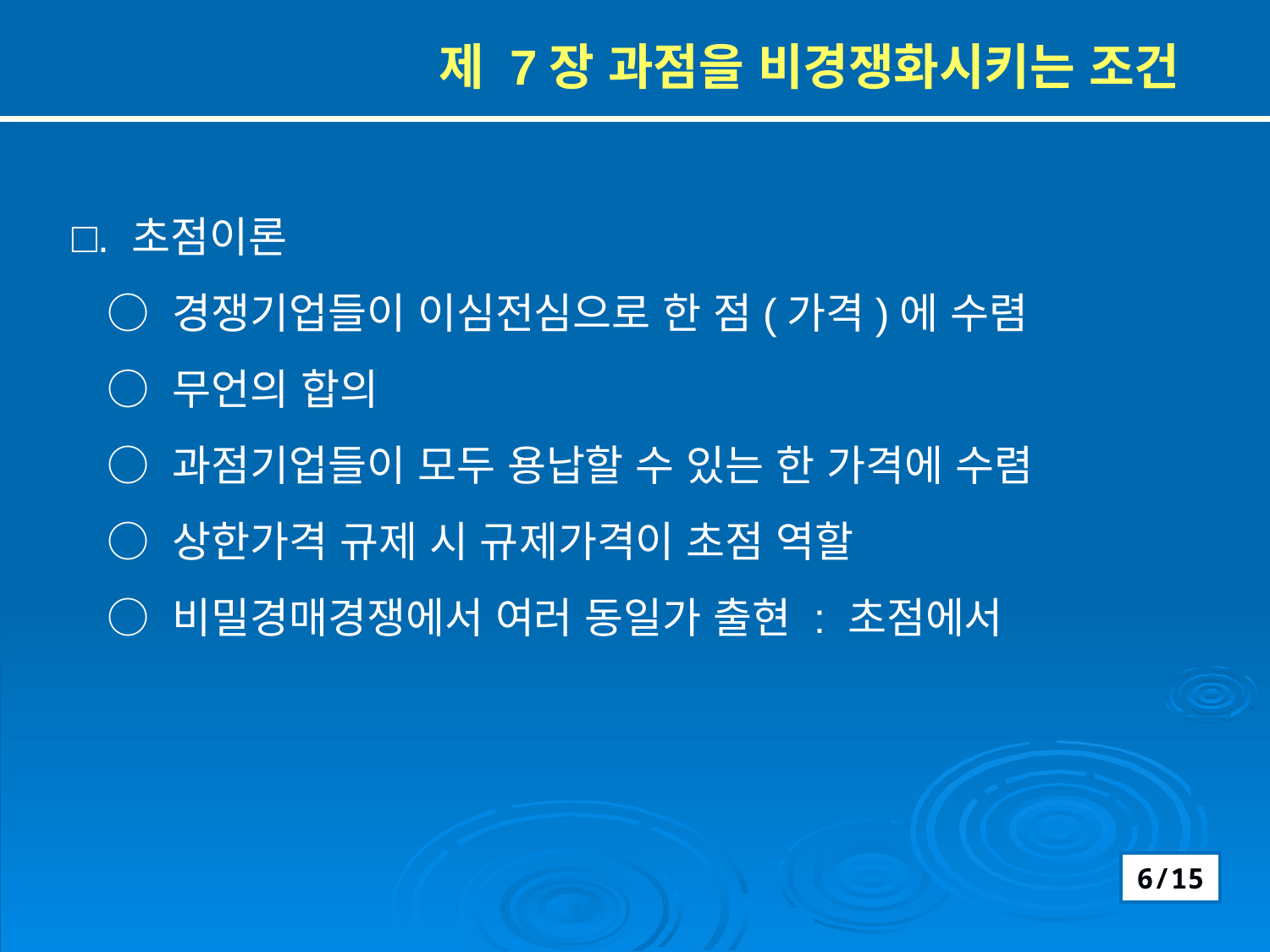

제 7장 과점을 비경쟁화시키는 조건

□. 초점이론
   ○ 경쟁기업들이 이심전심으로 한 점(가격)에 수렴
   ○ 무언의 합의
   ○ 과점기업들이 모두 용납할 수 있는 한 가격에 수렴
   ○ 상한가격 규제 시 규제가격이 초점 역할
   ○ 비밀경매경쟁에서 여러 동일가 출현 : 초점에서
6/15